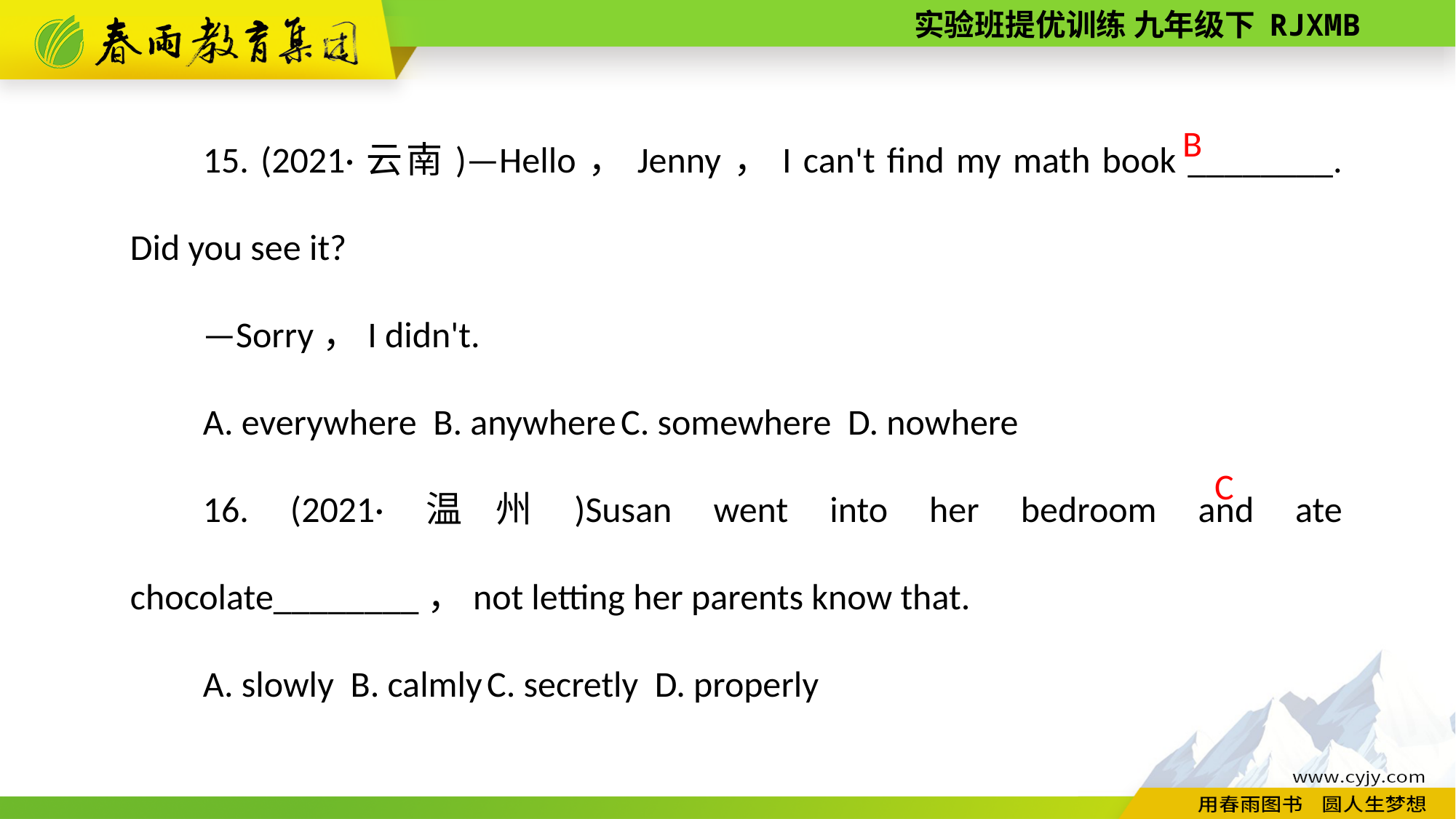

15. (2021·云南)—Hello，Jenny，I can't find my math book ________. Did you see it?
—Sorry，I didn't.
A. everywhere  B. anywhere C. somewhere  D. nowhere
16. (2021·温州)Susan went into her bedroom and ate chocolate________，not letting her parents know that.
A. slowly  B. calmly C. secretly  D. properly
B
C